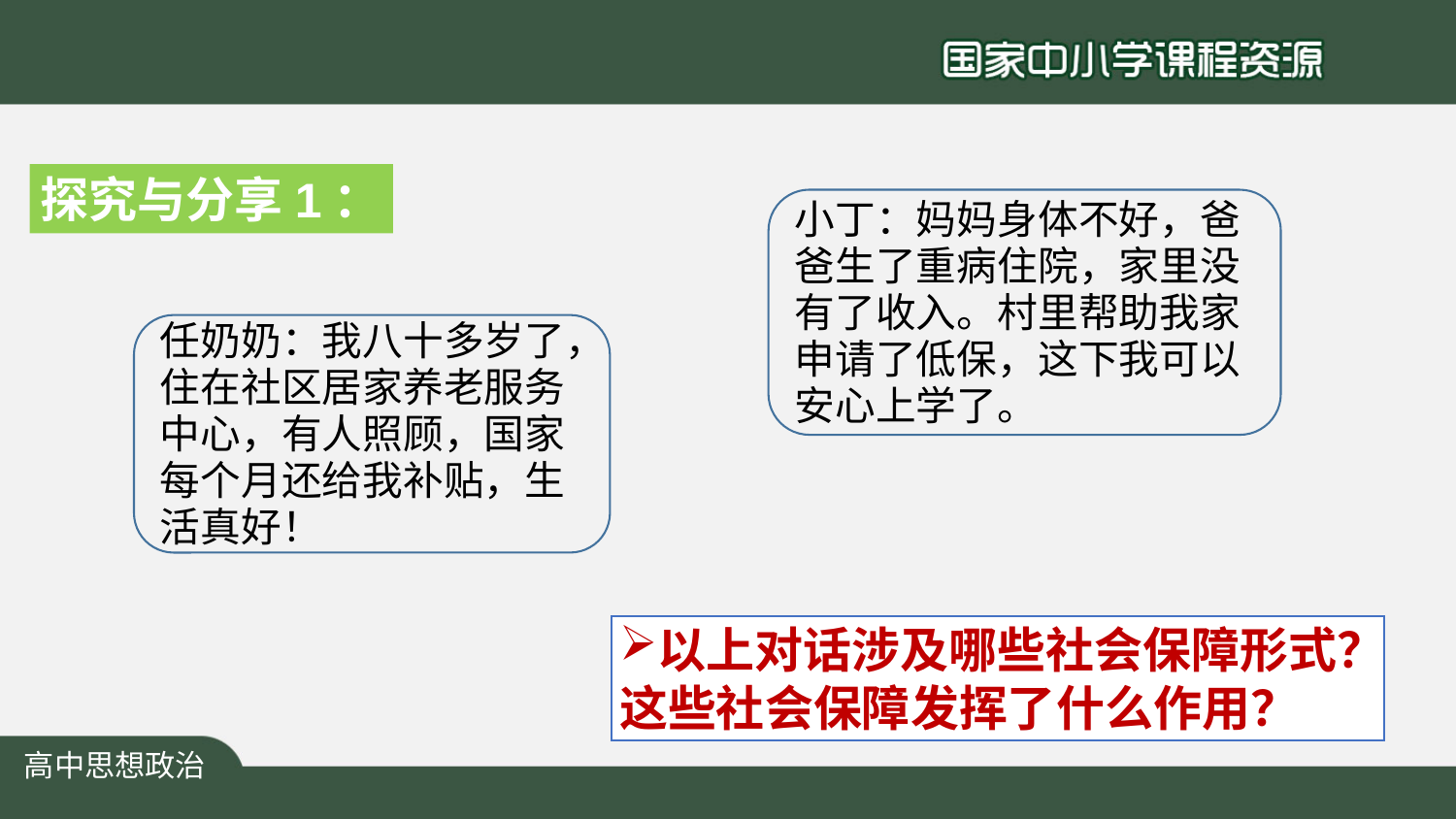

探究与分享1：

小丁：妈妈身体不好，爸爸生了重病住院，家里没有了收入。村里帮助我家申请了低保，这下我可以安心上学了。

任奶奶：我八十多岁了，住在社区居家养老服务中心，有人照顾，国家每个月还给我补贴，生活真好！

以上对话涉及哪些社会保障形式？这些社会保障发挥了什么作用？